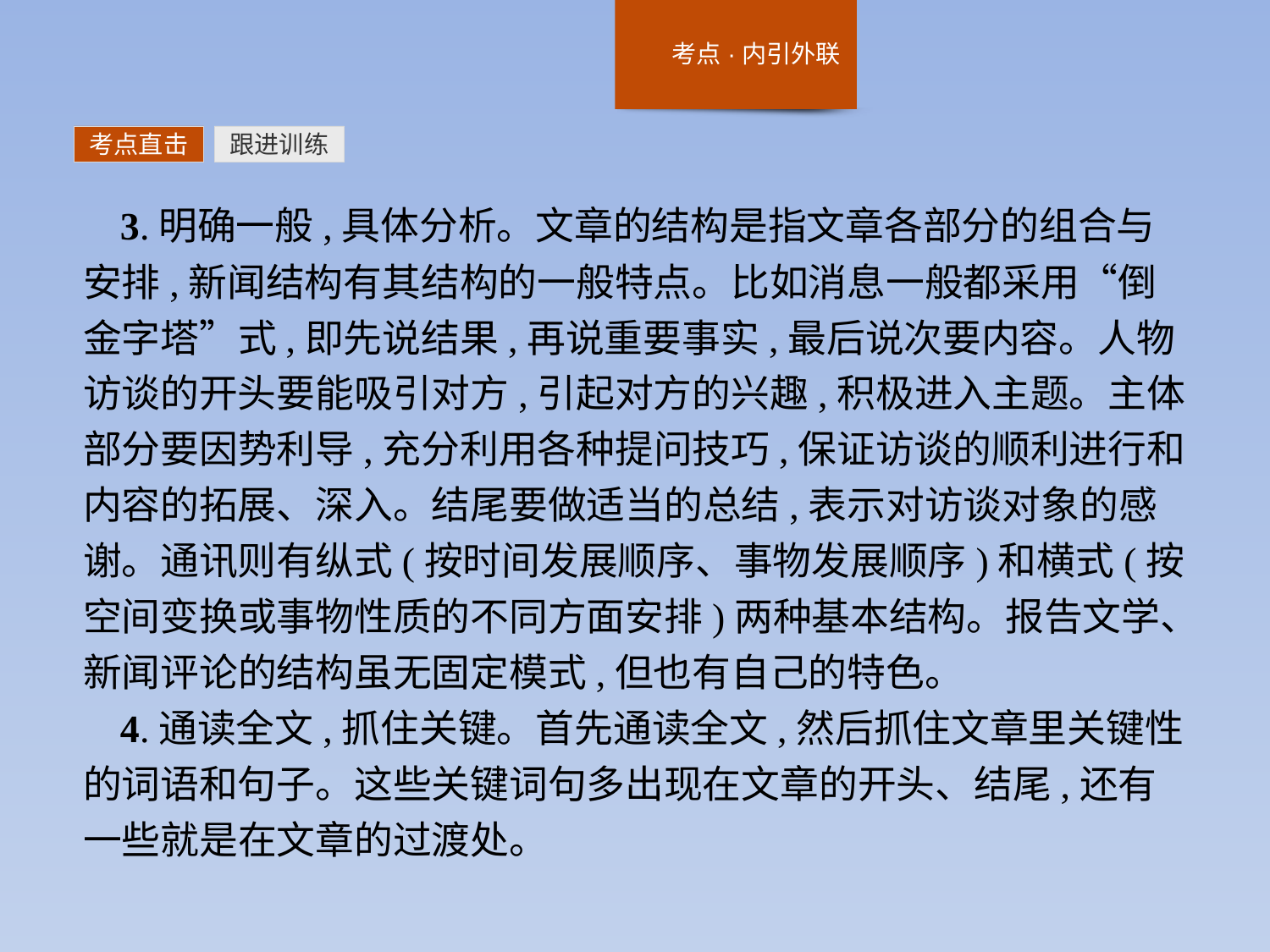

考点直击
跟进训练
3.明确一般,具体分析。文章的结构是指文章各部分的组合与安排,新闻结构有其结构的一般特点。比如消息一般都采用“倒金字塔”式,即先说结果,再说重要事实,最后说次要内容。人物访谈的开头要能吸引对方,引起对方的兴趣,积极进入主题。主体部分要因势利导,充分利用各种提问技巧,保证访谈的顺利进行和内容的拓展、深入。结尾要做适当的总结,表示对访谈对象的感谢。通讯则有纵式(按时间发展顺序、事物发展顺序)和横式(按空间变换或事物性质的不同方面安排)两种基本结构。报告文学、新闻评论的结构虽无固定模式,但也有自己的特色。
4.通读全文,抓住关键。首先通读全文,然后抓住文章里关键性的词语和句子。这些关键词句多出现在文章的开头、结尾,还有一些就是在文章的过渡处。